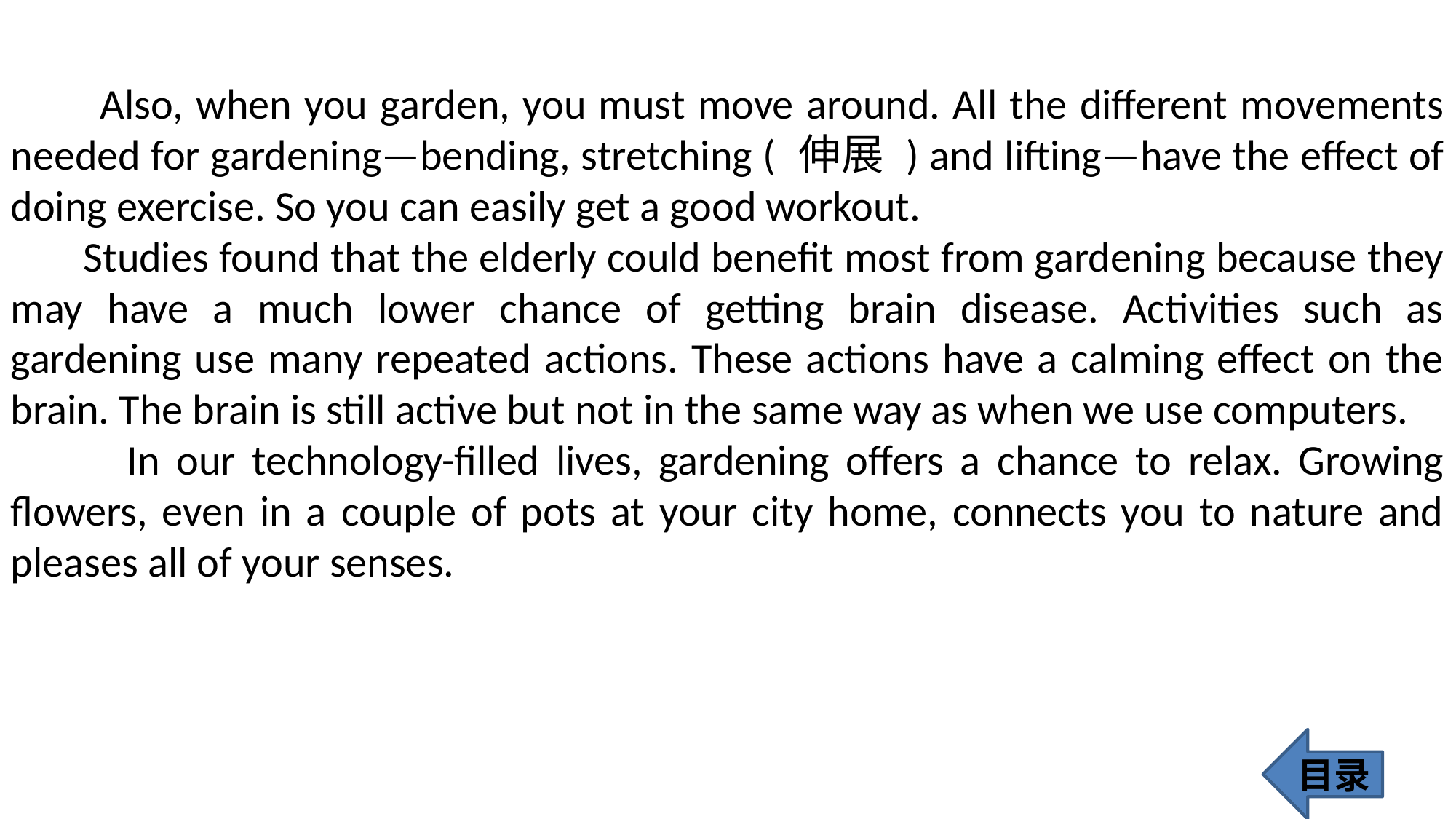

Also, when you garden, you must move around. All the different movements needed for gardening—bending, stretching ( 伸展 ) and lifting—have the effect of doing exercise. So you can easily get a good workout.
       Studies found that the elderly could benefit most from gardening because they may have a much lower chance of getting brain disease. Activities such as gardening use many repeated actions. These actions have a calming effect on the brain. The brain is still active but not in the same way as when we use computers.
       In our technology-filled lives, gardening offers a chance to relax. Growing flowers, even in a couple of pots at your city home, connects you to nature and pleases all of your senses.
目录
384